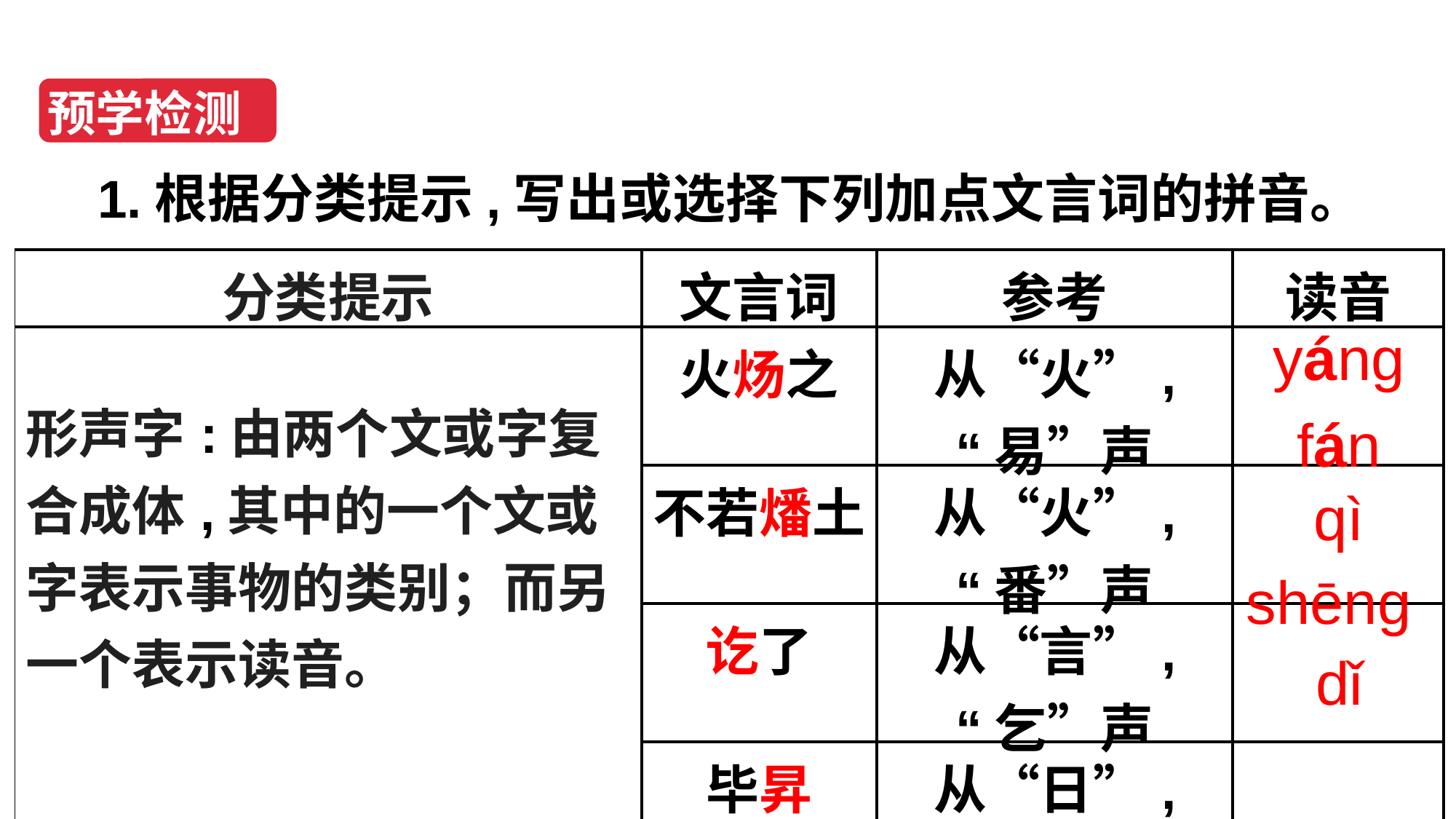

预学检测

1.根据分类提示,写出或选择下列加点文言词的拼音。
| 分类提示 | 文言词 | 参考 | 读音 |
| --- | --- | --- | --- |
| 形声字:由两个文或字复合成体,其中的一个文或字表示事物的类别；而另一个表示读音。 | 火炀之 | 从“火”,“易”声 |  |
|  | 不若燔土 | 从“火”,“番”声 |  |
|  | 讫了 | 从“言”,“乞”声 |  |
|  | 毕昇 | 从“日”,“升”声 |  |
|  | 字平如砥 | 从“石”,“氐”声 |  |
yáng
fán
qì
shēng
dǐ